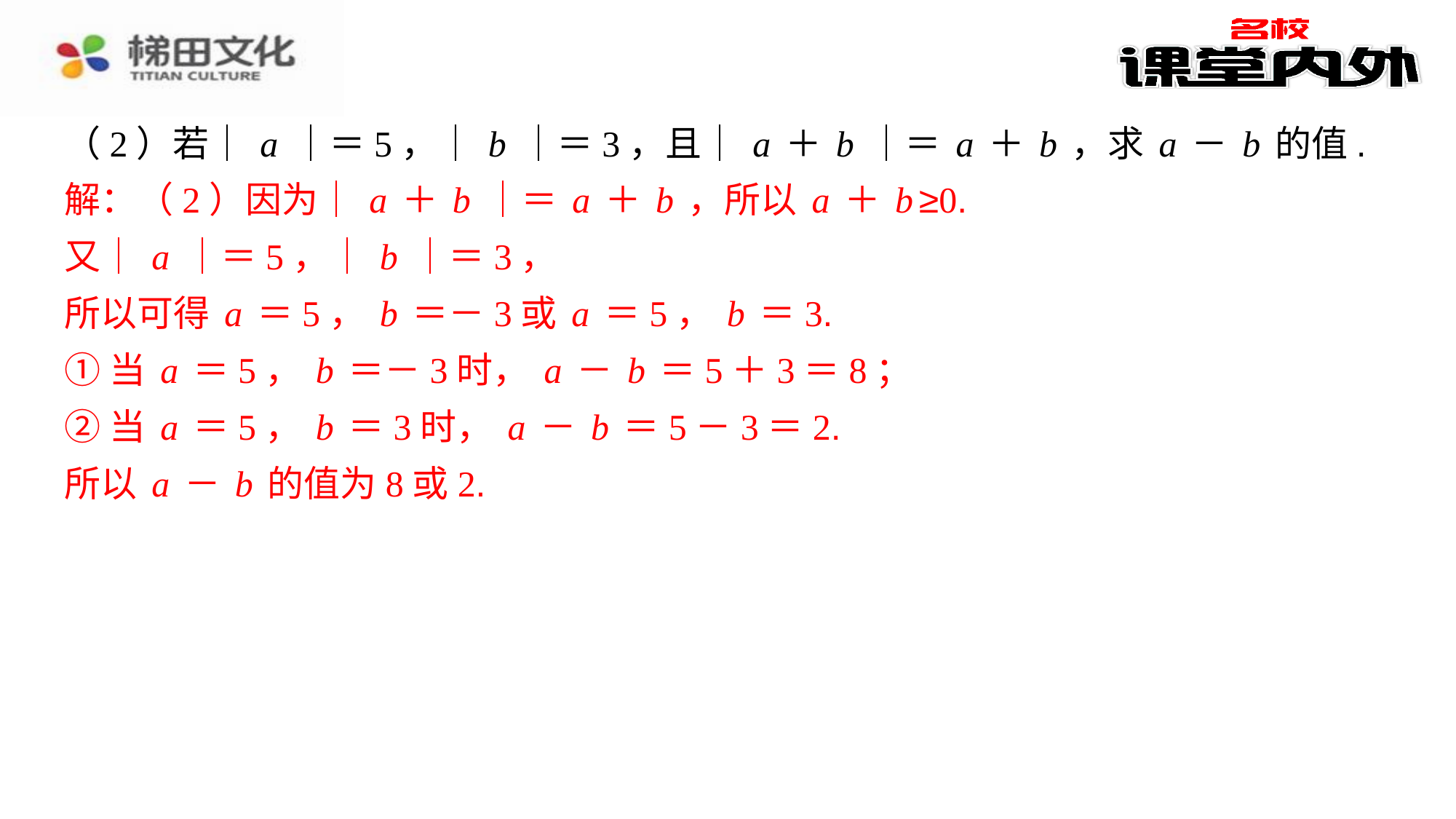

（2）若｜a｜＝5，｜b｜＝3，且｜a＋b｜＝a＋b，求a－b的值.
解：（2）因为｜a＋b｜＝a＋b，所以a＋b≥0.
又｜a｜＝5，｜b｜＝3，
所以可得a＝5，b＝－3或a＝5，b＝3.
①当a＝5，b＝－3时，a－b＝5＋3＝8；
②当a＝5，b＝3时，a－b＝5－3＝2.
所以a－b的值为8或2.
解：（2）因为｜a＋b｜＝a＋b，所以a＋b≥0.
又｜a｜＝5，｜b｜＝3，
所以可得a＝5，b＝－3或a＝5，b＝3.
①当a＝5，b＝－3时，a－b＝5＋3＝8；
②当a＝5，b＝3时，a－b＝5－3＝2.
所以a－b的值为8或2.